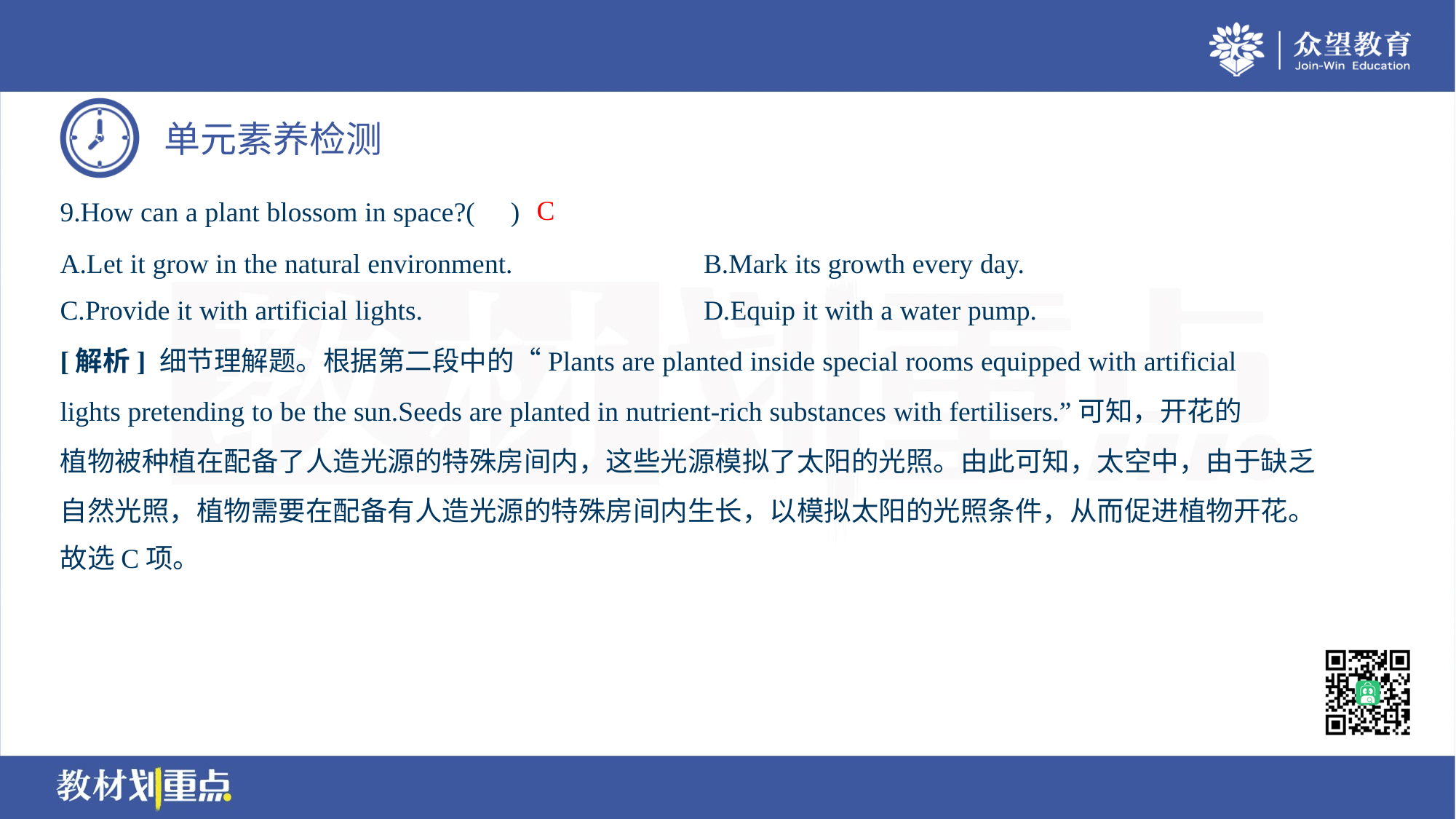

C
9.How can a plant blossom in space?(     )
A.Let it grow in the natural environment.	B.Mark its growth every day.
C.Provide it with artificial lights.	D.Equip it with a water pump.
[解析] 细节理解题。根据第二段中的“Plants are planted inside special rooms equipped with artificial
lights pretending to be the sun.Seeds are planted in nutrient-rich substances with fertilisers.”可知，开花的
植物被种植在配备了人造光源的特殊房间内，这些光源模拟了太阳的光照。由此可知，太空中，由于缺乏
自然光照，植物需要在配备有人造光源的特殊房间内生长，以模拟太阳的光照条件，从而促进植物开花。
故选C项。